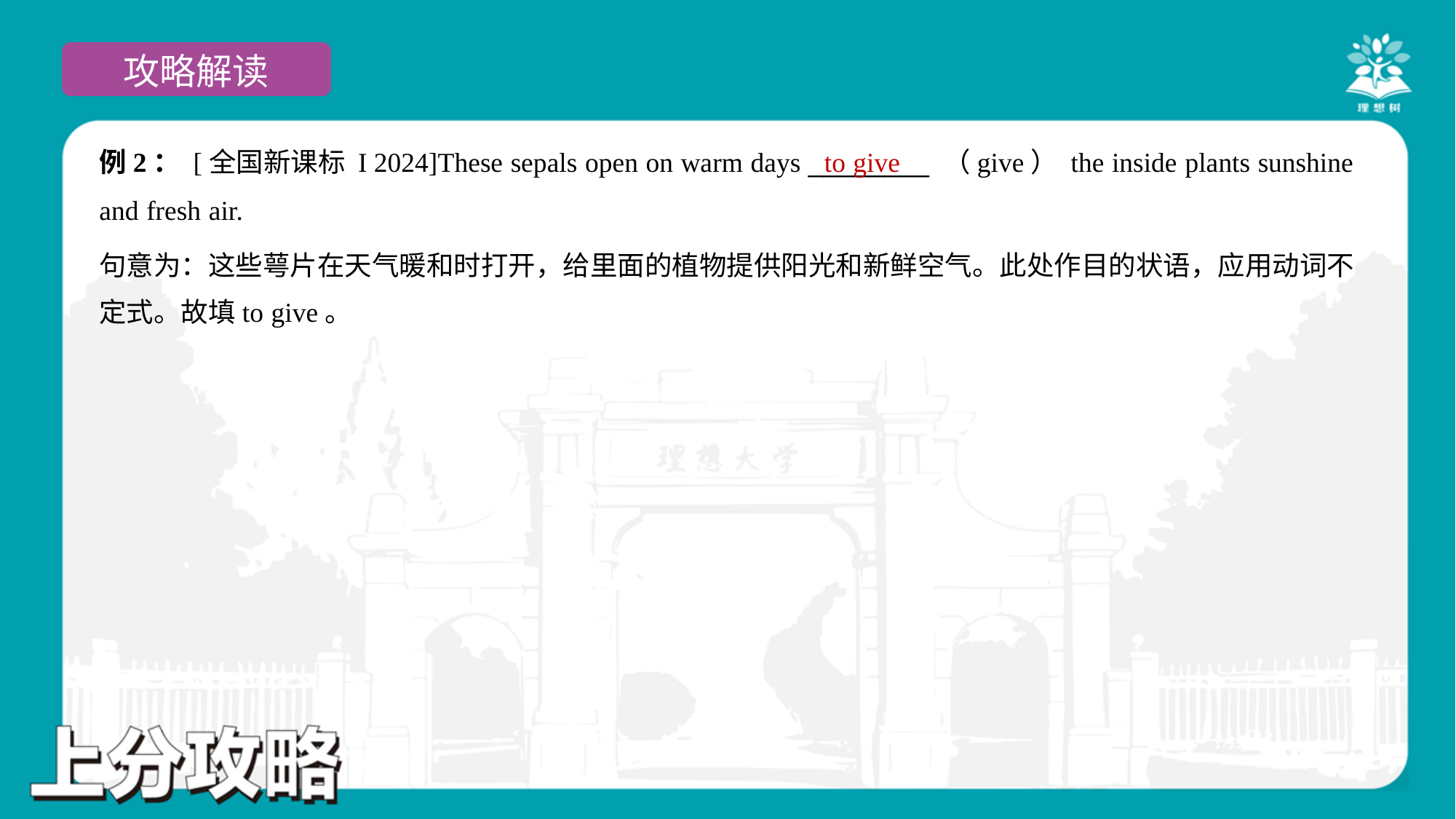

例2： [全国新课标 I 2024]These sepals open on warm days ________ （give） the inside plants sunshine
and fresh air.
to give
句意为：这些萼片在天气暖和时打开，给里面的植物提供阳光和新鲜空气。此处作目的状语，应用动词不
定式。故填to give。